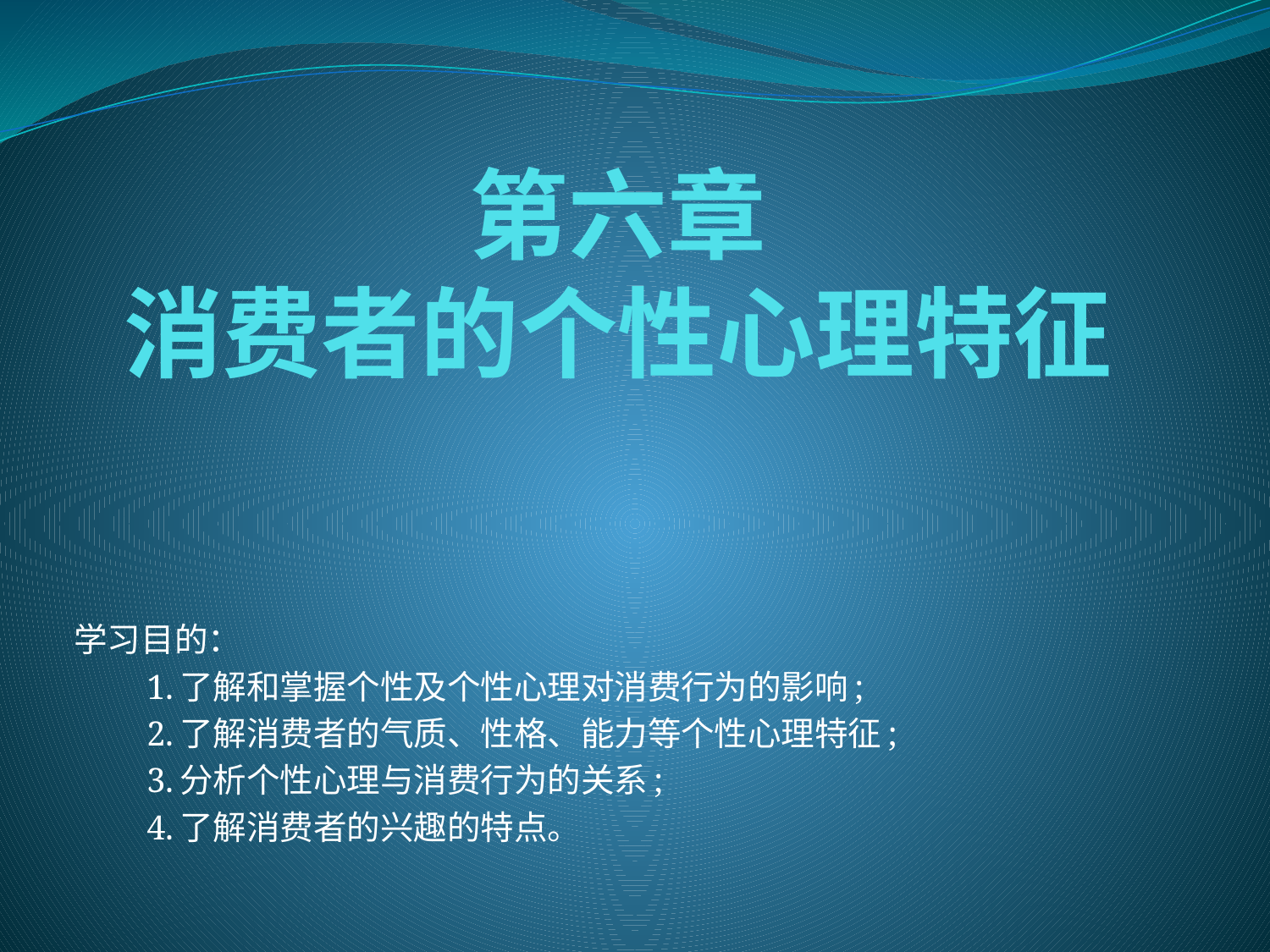

# 第六章 消费者的个性心理特征
学习目的：
　　1.了解和掌握个性及个性心理对消费行为的影响;
　　2.了解消费者的气质、性格、能力等个性心理特征;
　　3.分析个性心理与消费行为的关系;
　　4.了解消费者的兴趣的特点。